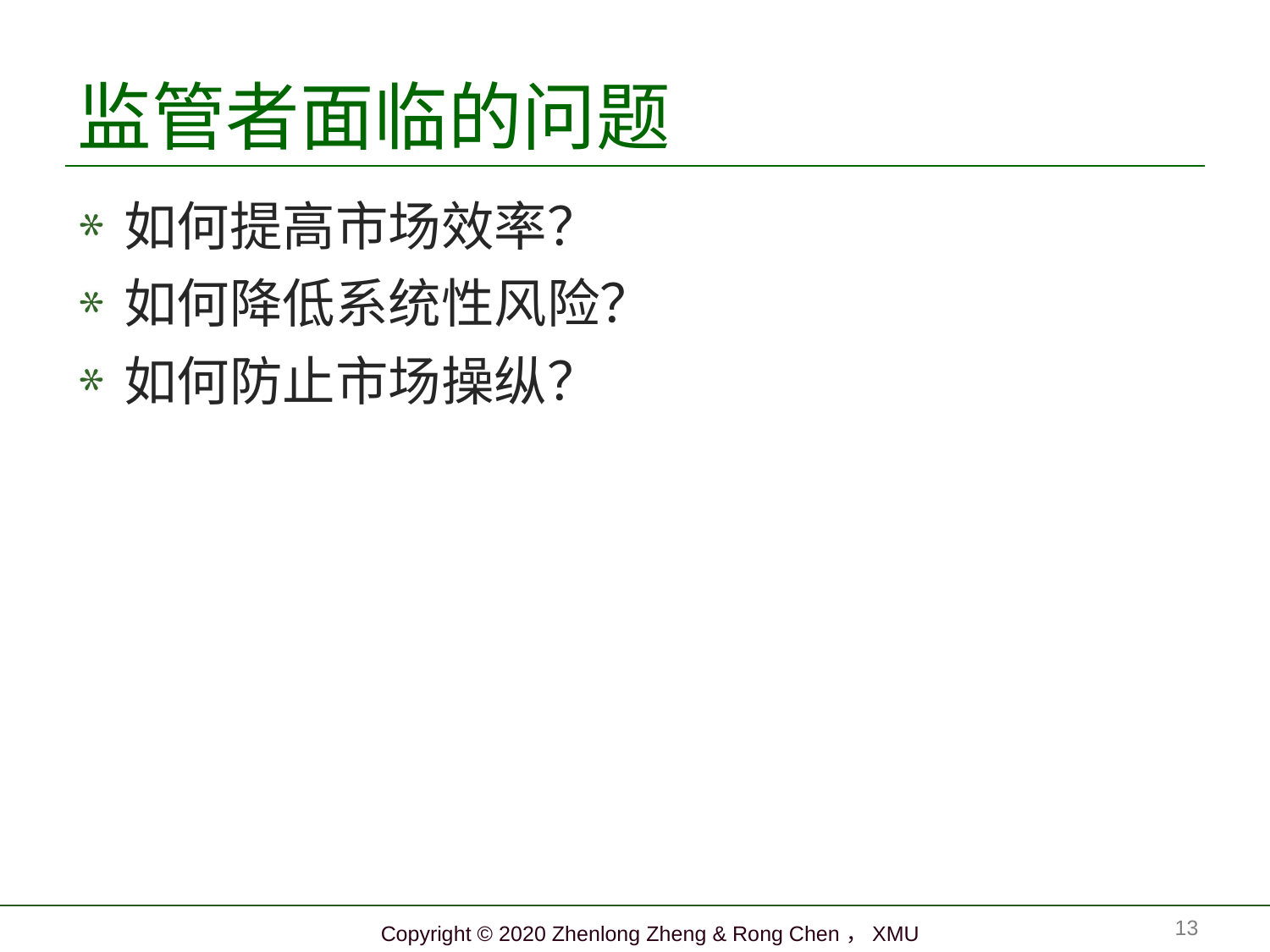

# 监管者面临的问题
如何提高市场效率？
如何降低系统性风险？
如何防止市场操纵？

13